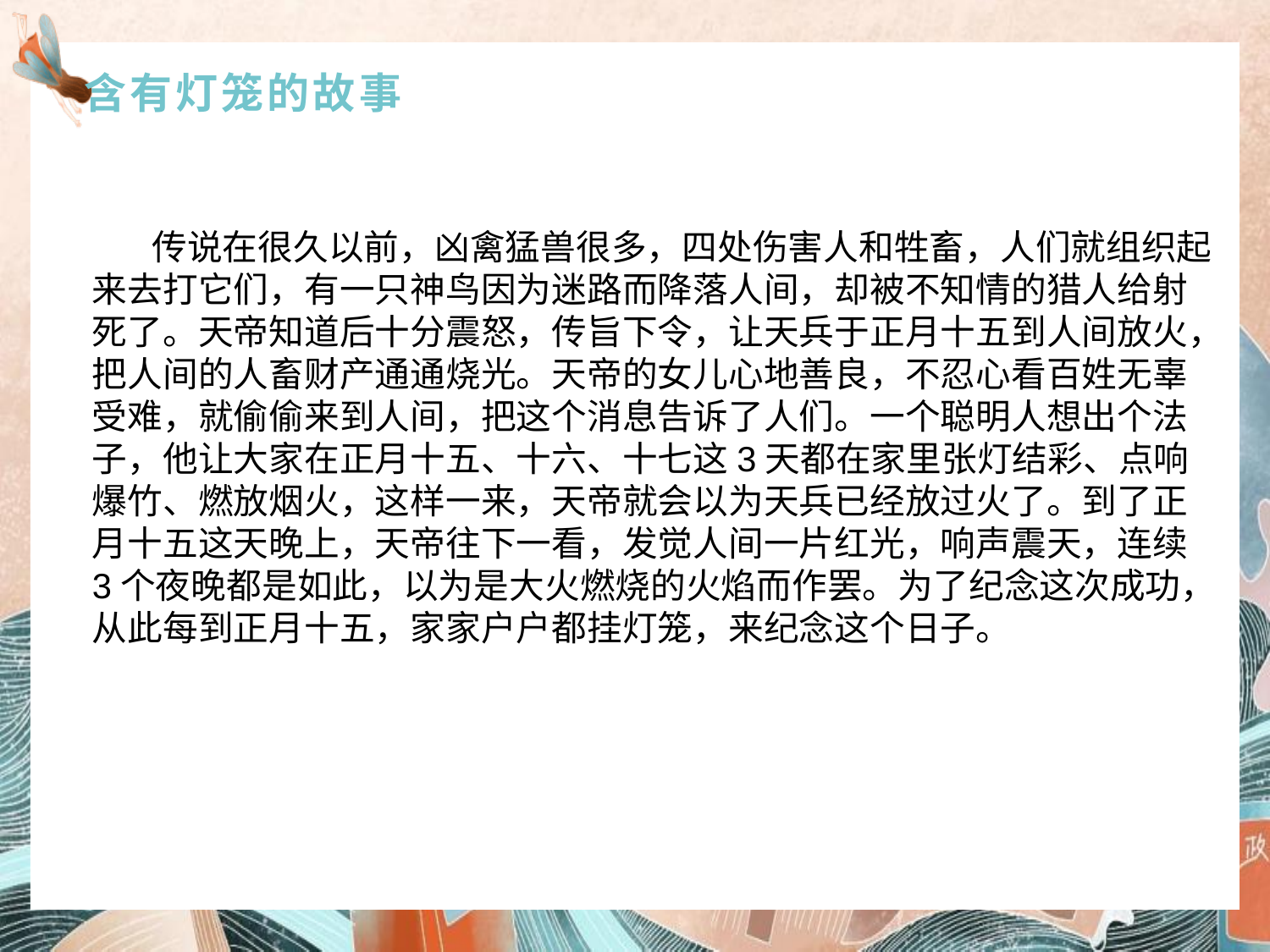

# 含有灯笼的故事
       传说在很久以前，凶禽猛兽很多，四处伤害人和牲畜，人们就组织起来去打它们，有一只神鸟因为迷路而降落人间，却被不知情的猎人给射死了。天帝知道后十分震怒，传旨下令，让天兵于正月十五到人间放火，把人间的人畜财产通通烧光。天帝的女儿心地善良，不忍心看百姓无辜受难，就偷偷来到人间，把这个消息告诉了人们。一个聪明人想出个法子，他让大家在正月十五、十六、十七这3天都在家里张灯结彩、点响爆竹、燃放烟火，这样一来，天帝就会以为天兵已经放过火了。到了正月十五这天晚上，天帝往下一看，发觉人间一片红光，响声震天，连续3个夜晚都是如此，以为是大火燃烧的火焰而作罢。为了纪念这次成功，从此每到正月十五，家家户户都挂灯笼，来纪念这个日子。